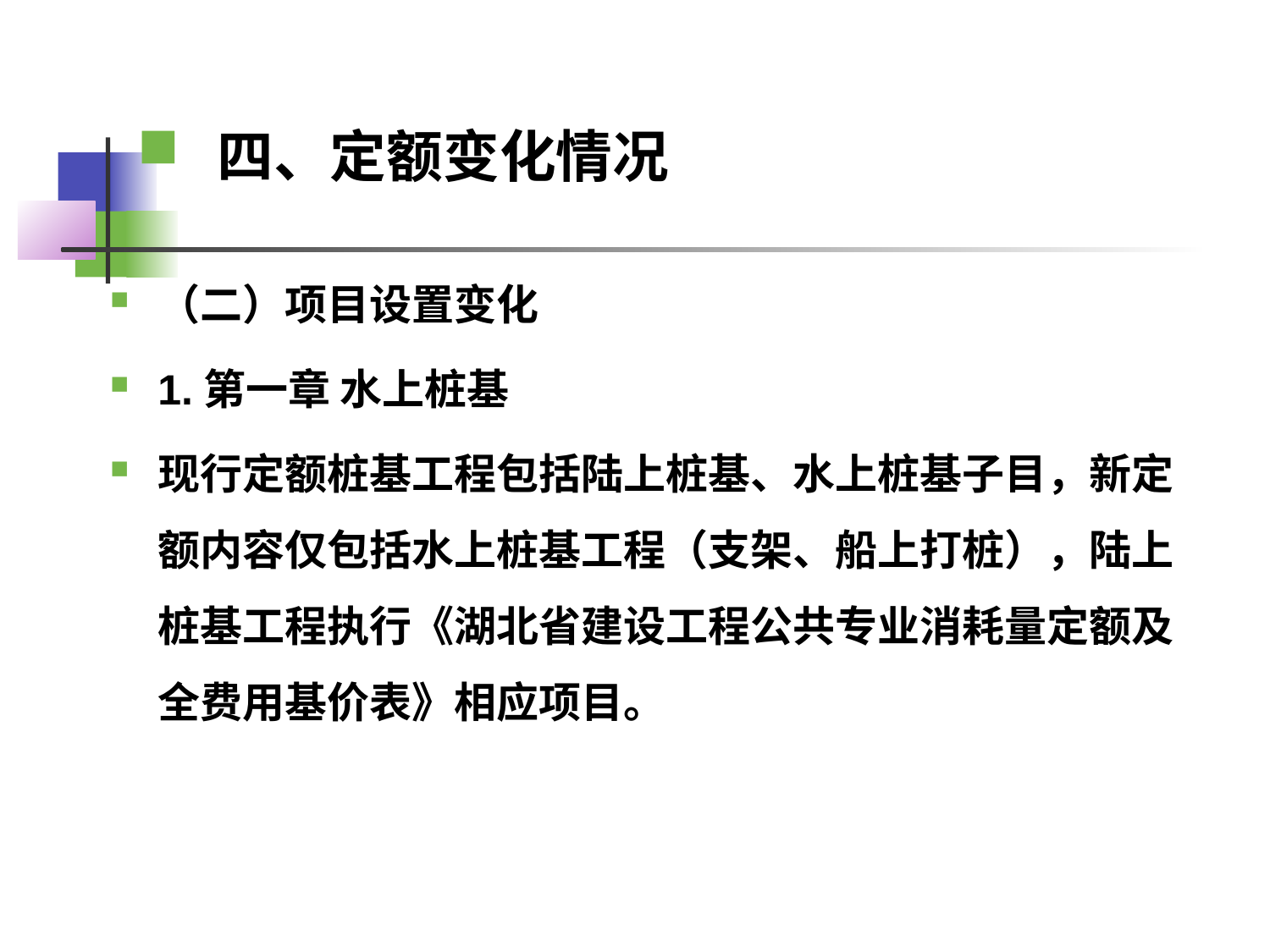

四、定额变化情况
（二）项目设置变化
1.第一章 水上桩基
现行定额桩基工程包括陆上桩基、水上桩基子目，新定额内容仅包括水上桩基工程（支架、船上打桩），陆上桩基工程执行《湖北省建设工程公共专业消耗量定额及全费用基价表》相应项目。